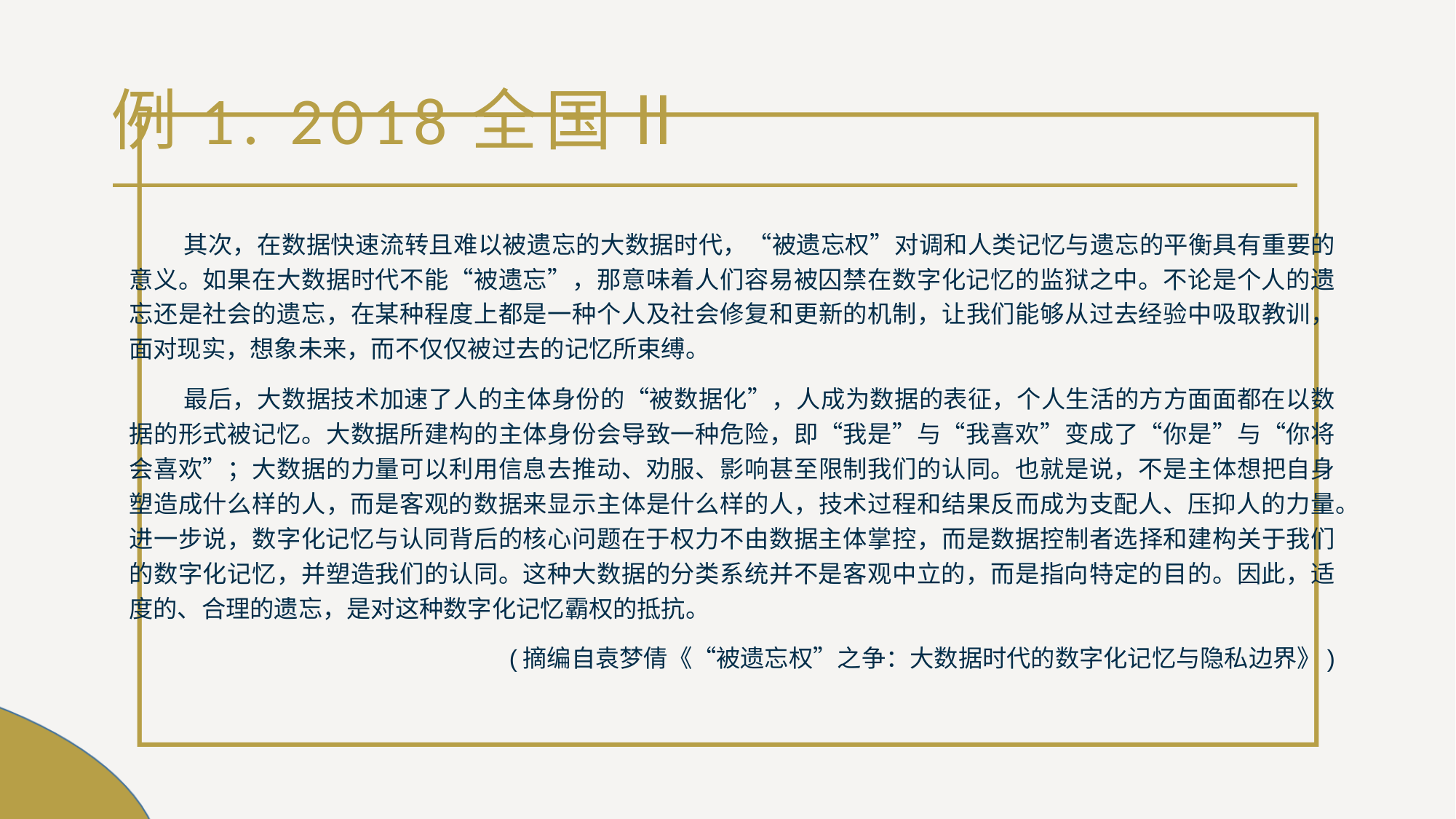

# 例1. 2018全国Ⅱ
其次，在数据快速流转且难以被遗忘的大数据时代，“被遗忘权”对调和人类记忆与遗忘的平衡具有重要的意义。如果在大数据时代不能“被遗忘”，那意味着人们容易被囚禁在数字化记忆的监狱之中。不论是个人的遗忘还是社会的遗忘，在某种程度上都是一种个人及社会修复和更新的机制，让我们能够从过去经验中吸取教训，面对现实，想象未来，而不仅仅被过去的记忆所束缚。
最后，大数据技术加速了人的主体身份的“被数据化”，人成为数据的表征，个人生活的方方面面都在以数据的形式被记忆。大数据所建构的主体身份会导致一种危险，即“我是”与“我喜欢”变成了“你是”与“你将会喜欢”；大数据的力量可以利用信息去推动、劝服、影响甚至限制我们的认同。也就是说，不是主体想把自身塑造成什么样的人，而是客观的数据来显示主体是什么样的人，技术过程和结果反而成为支配人、压抑人的力量。进一步说，数字化记忆与认同背后的核心问题在于权力不由数据主体掌控，而是数据控制者选择和建构关于我们的数字化记忆，并塑造我们的认同。这种大数据的分类系统并不是客观中立的，而是指向特定的目的。因此，适度的、合理的遗忘，是对这种数字化记忆霸权的抵抗。
(摘编自袁梦倩《“被遗忘权”之争：大数据时代的数字化记忆与隐私边界》)